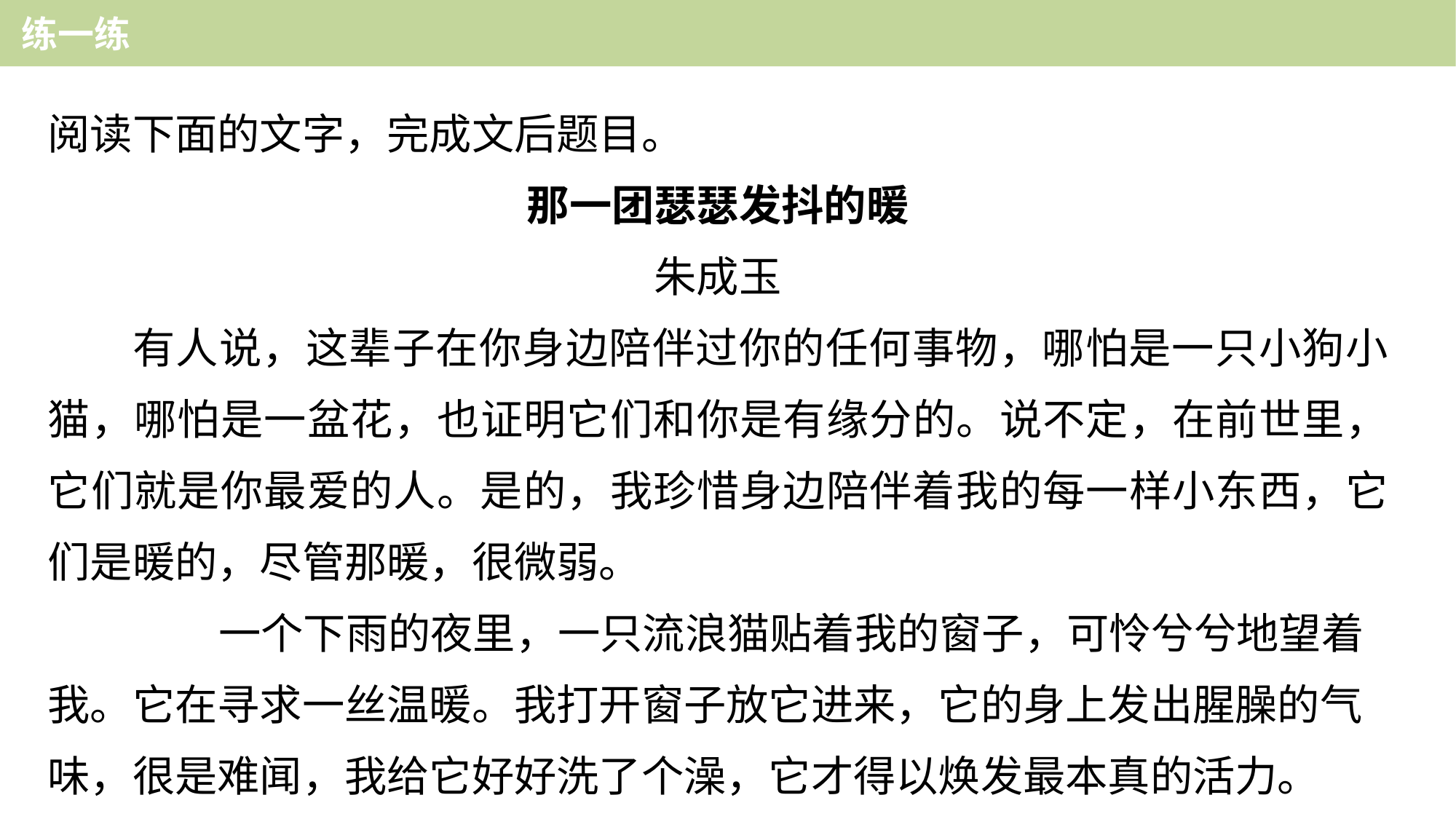

练一练
阅读下面的文字，完成文后题目。
那一团瑟瑟发抖的暖
朱成玉
有人说，这辈子在你身边陪伴过你的任何事物，哪怕是一只小狗小猫，哪怕是一盆花，也证明它们和你是有缘分的。说不定，在前世里，它们就是你最爱的人。是的，我珍惜身边陪伴着我的每一样小东西，它们是暖的，尽管那暖，很微弱。
        一个下雨的夜里，一只流浪猫贴着我的窗子，可怜兮兮地望着我。它在寻求一丝温暖。我打开窗子放它进来，它的身上发出腥臊的气味，很是难闻，我给它好好洗了个澡，它才得以焕发最本真的活力。